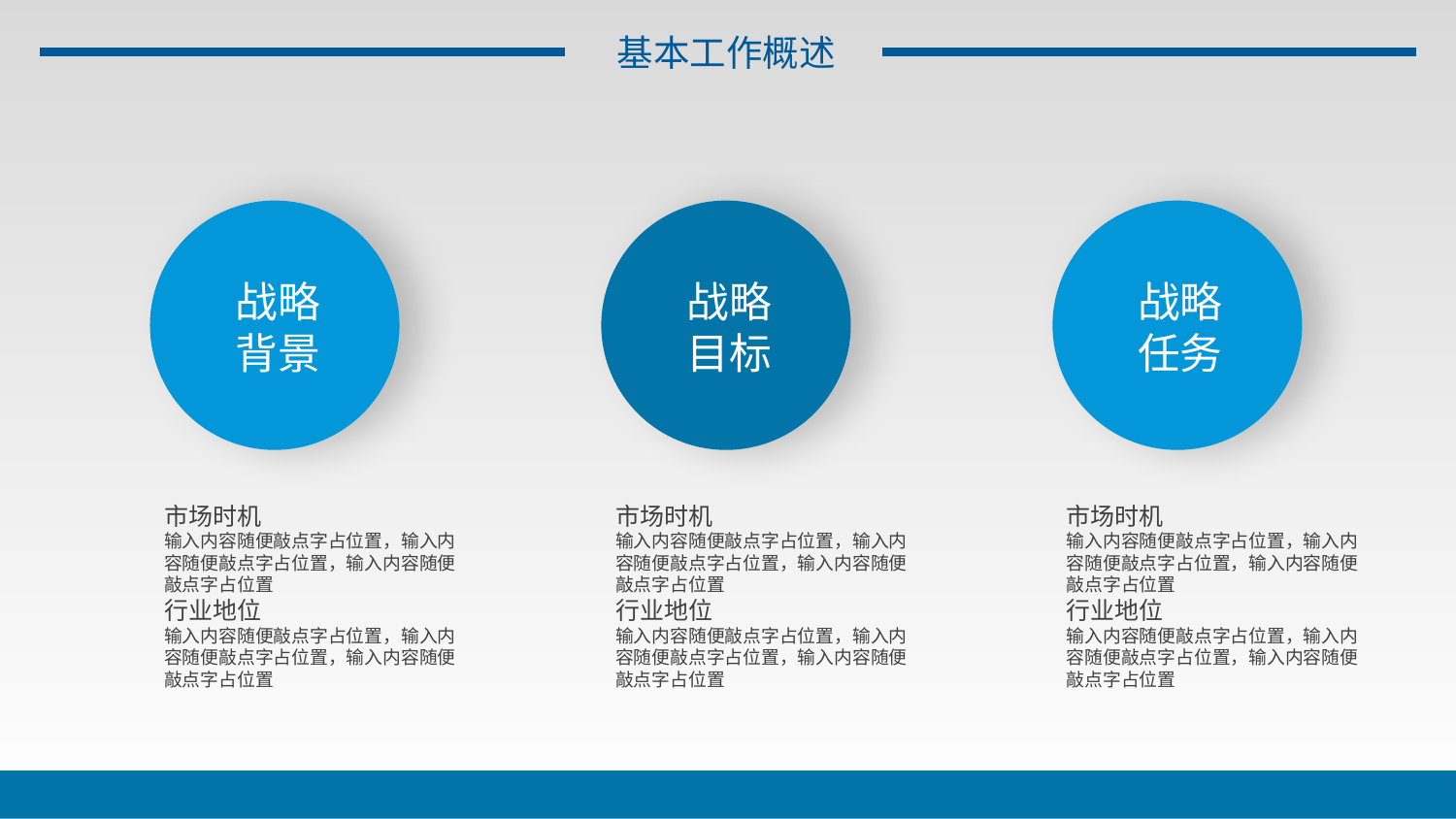

基本工作概述

战略
任务
战略
背景
战略
目标
市场时机
输入内容随便敲点字占位置，输入内容随便敲点字占位置，输入内容随便敲点字占位置
行业地位
输入内容随便敲点字占位置，输入内容随便敲点字占位置，输入内容随便敲点字占位置

市场时机
输入内容随便敲点字占位置，输入内容随便敲点字占位置，输入内容随便敲点字占位置
行业地位
输入内容随便敲点字占位置，输入内容随便敲点字占位置，输入内容随便敲点字占位置

市场时机
输入内容随便敲点字占位置，输入内容随便敲点字占位置，输入内容随便敲点字占位置
行业地位
输入内容随便敲点字占位置，输入内容随便敲点字占位置，输入内容随便敲点字占位置